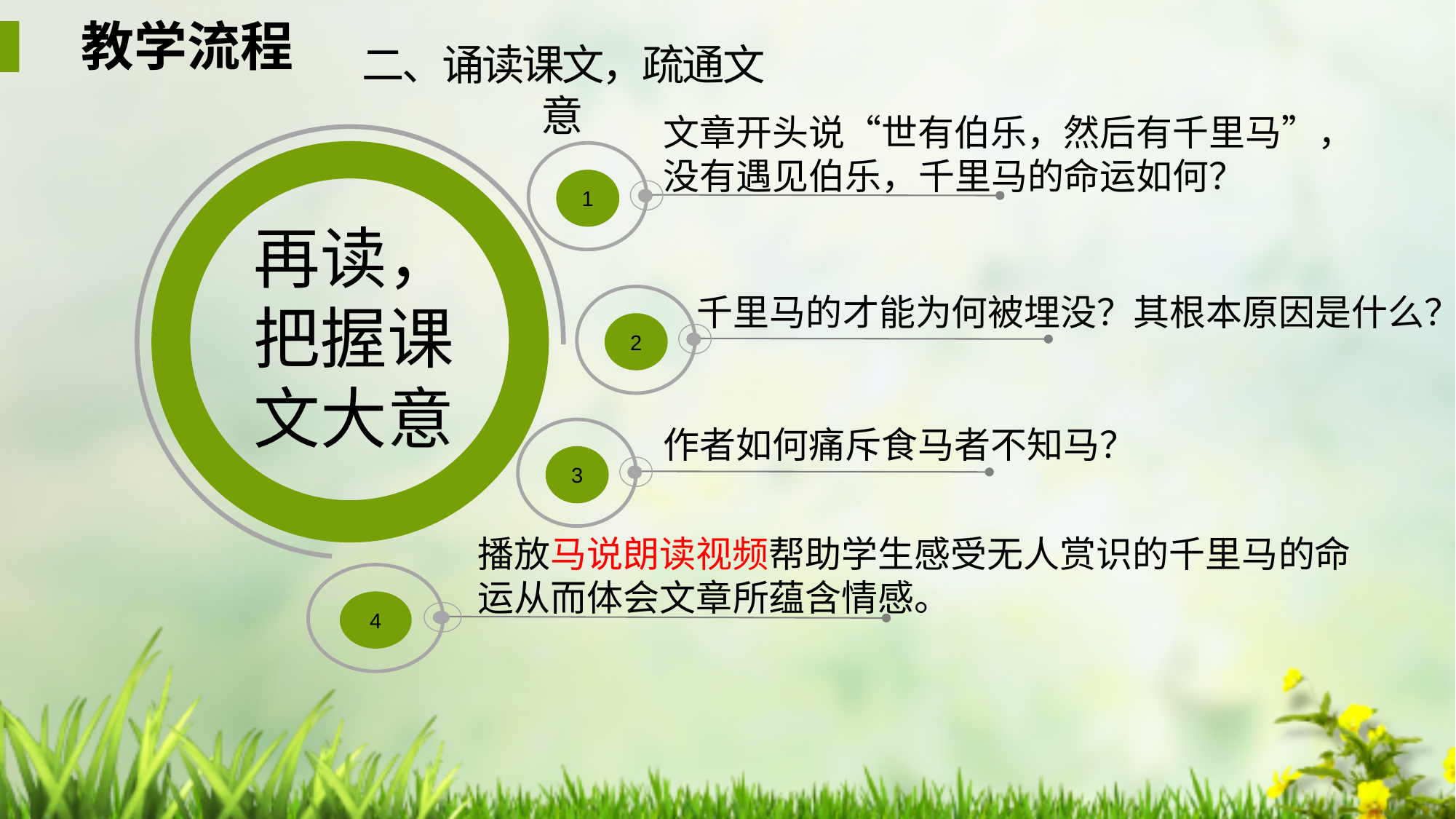

教学流程
二、诵读课文，疏通文意

文章开头说“世有伯乐，然后有千里马”，没有遇见伯乐，千里马的命运如何？

1

再读，把握课文大意
千里马的才能为何被埋没？其根本原因是什么？

2

作者如何痛斥食马者不知马？

3

播放马说朗读视频帮助学生感受无人赏识的千里马的命运从而体会文章所蕴含情感。

4